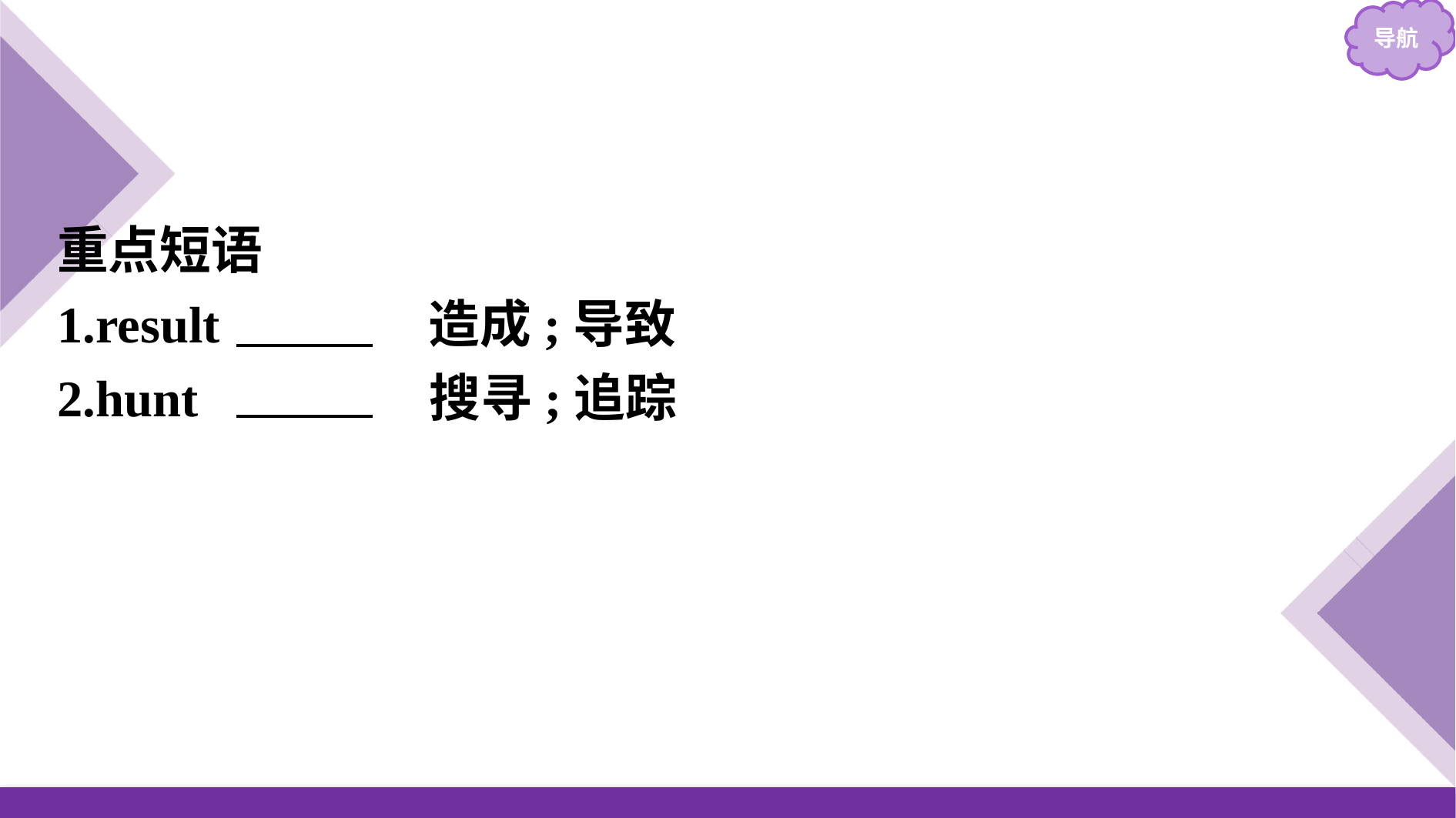

重点短语
1.result 　in　 造成;导致
2.hunt 　for　 搜寻;追踪